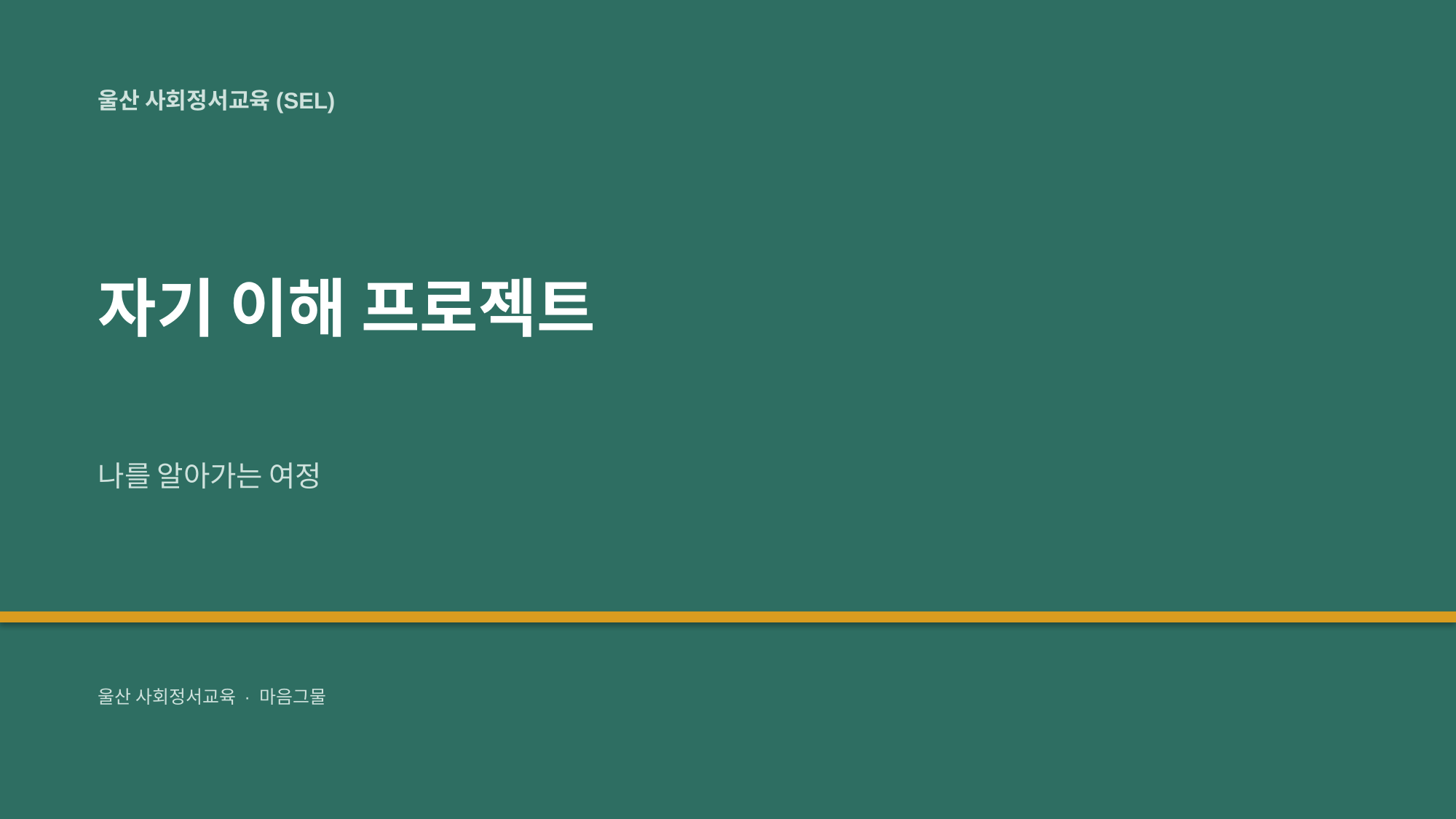

울산 사회정서교육(SEL)
자기 이해 프로젝트
나를 알아가는 여정

울산 사회정서교육 · 마음그물